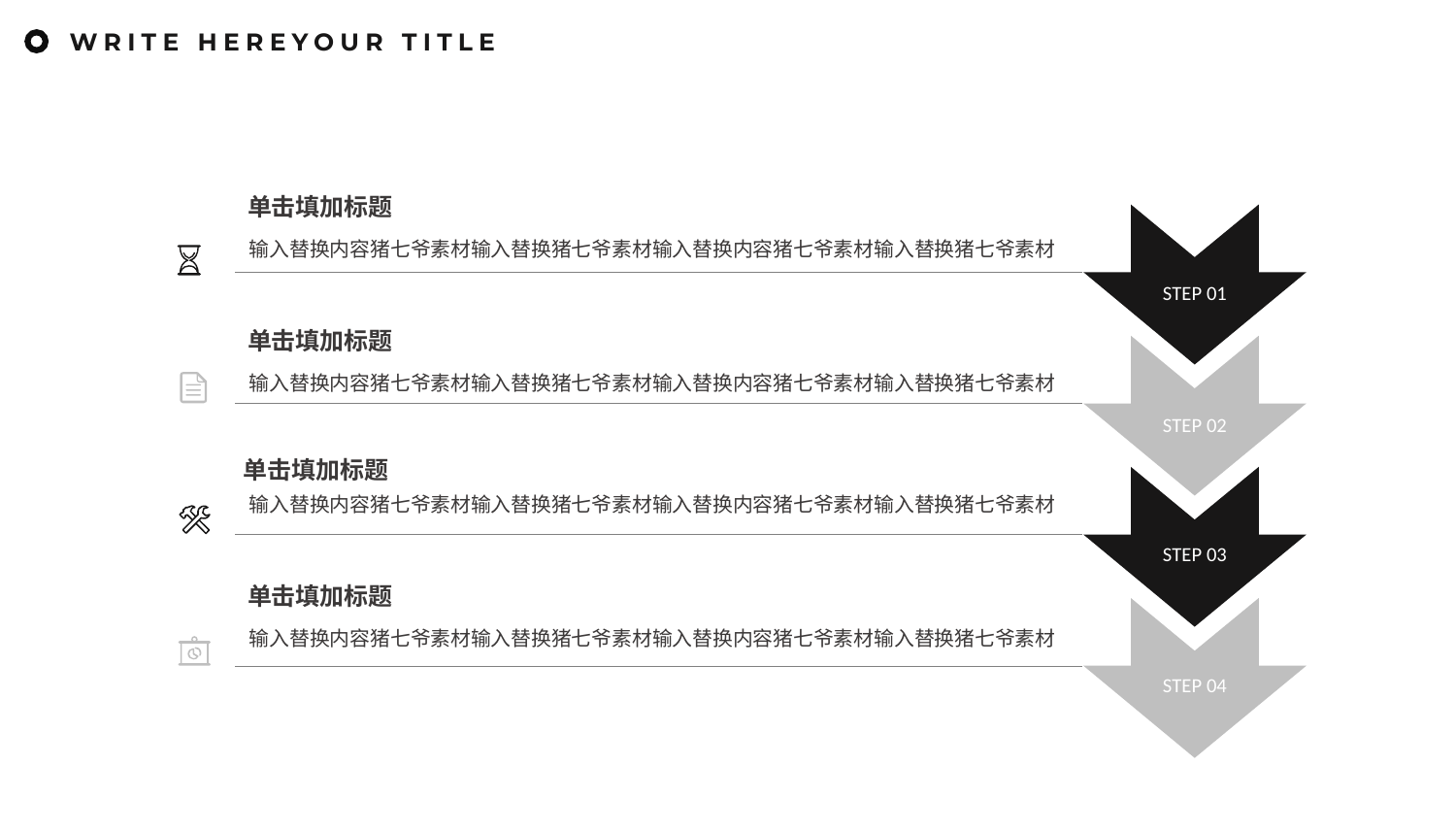

WRITE HEREYOUR TITLE

单击填加标题

输入替换内容猪七爷素材输入替换猪七爷素材输入替换内容猪七爷素材输入替换猪七爷素材

STEP 01
单击填加标题

输入替换内容猪七爷素材输入替换猪七爷素材输入替换内容猪七爷素材输入替换猪七爷素材

STEP 02
单击填加标题

输入替换内容猪七爷素材输入替换猪七爷素材输入替换内容猪七爷素材输入替换猪七爷素材

STEP 03
单击填加标题

输入替换内容猪七爷素材输入替换猪七爷素材输入替换内容猪七爷素材输入替换猪七爷素材

STEP 04